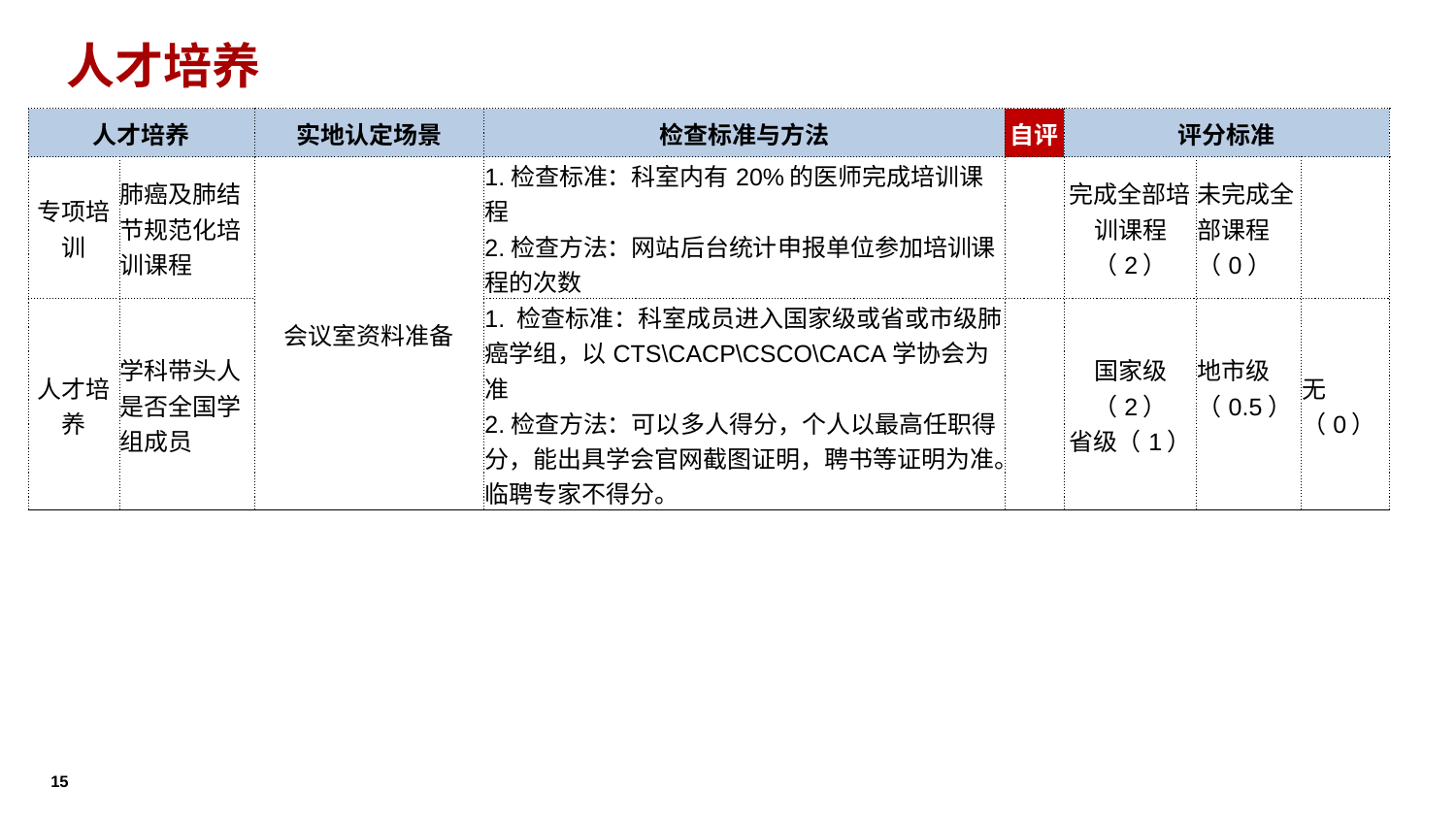

人才培养
| 人才培养 |  | 实地认定场景 | 检查标准与方法 | 自评 | 评分标准 |  |  |
| --- | --- | --- | --- | --- | --- | --- | --- |
| 专项培训 | 肺癌及肺结节规范化培训课程 | 会议室资料准备 | 1.检查标准：科室内有20%的医师完成培训课程 2.检查方法：网站后台统计申报单位参加培训课程的次数 |  | 完成全部培训课程（2） | 未完成全部课程（0） |  |
| 人才培养 | 学科带头人是否全国学组成员 |  | 1. 检查标准：科室成员进入国家级或省或市级肺癌学组，以CTS\CACP\CSCO\CACA学协会为准 2.检查方法：可以多人得分，个人以最高任职得分，能出具学会官网截图证明，聘书等证明为准。临聘专家不得分。 |  | 国家级（2） 省级（1） | 地市级（0.5） | 无（0） |
15